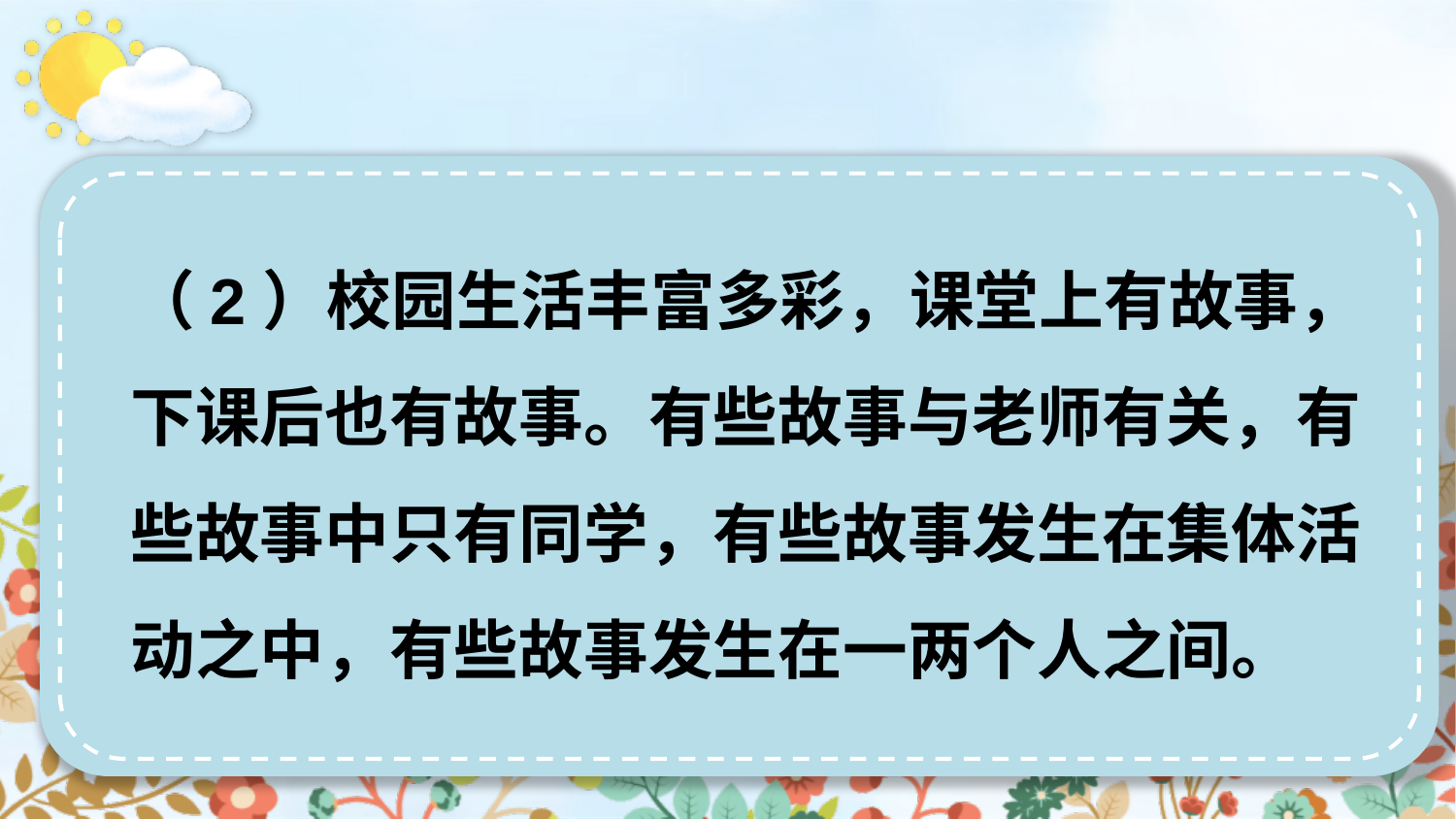

（2）校园生活丰富多彩，课堂上有故事，下课后也有故事。有些故事与老师有关，有些故事中只有同学，有些故事发生在集体活动之中，有些故事发生在一两个人之间。